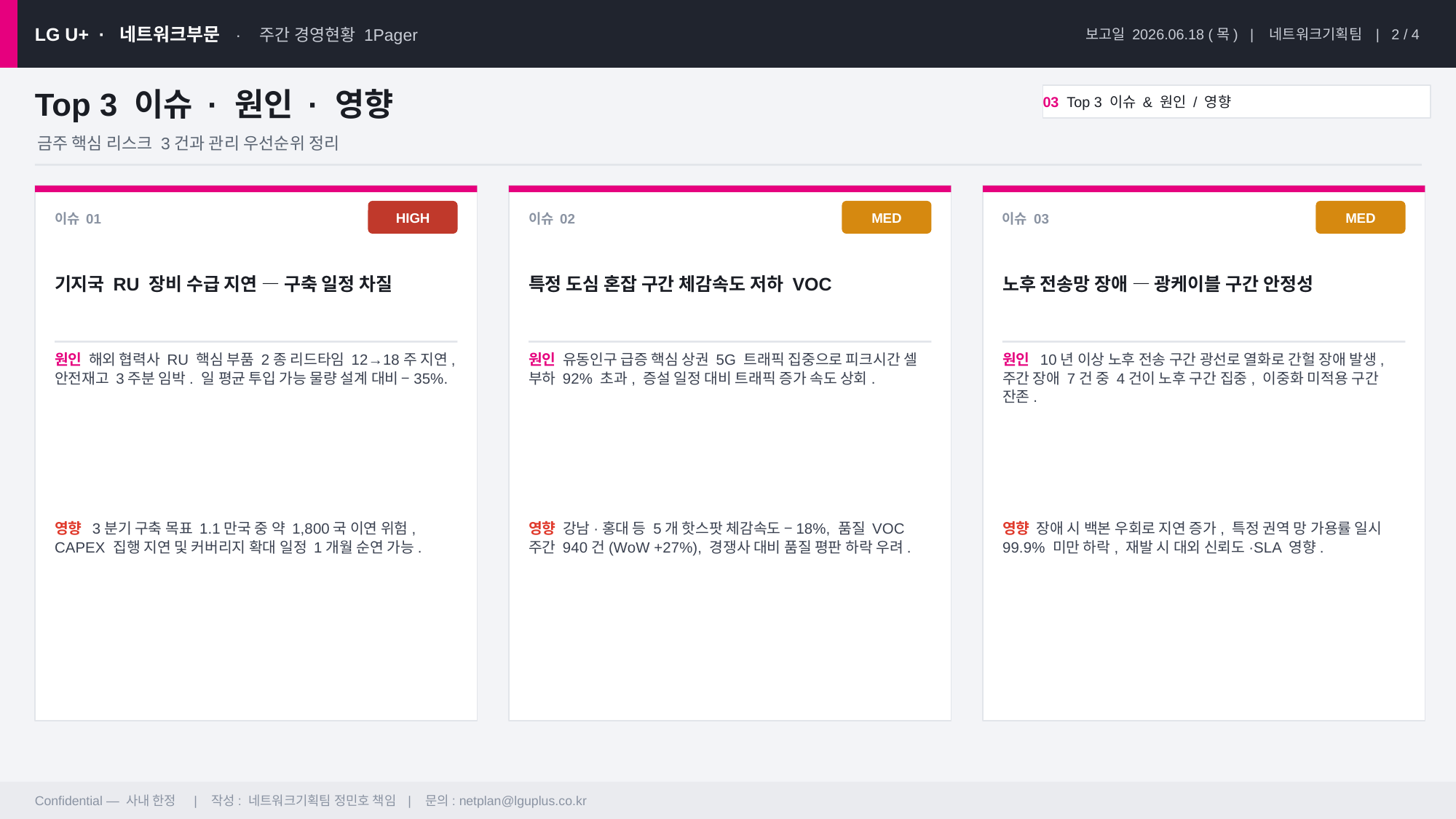

LG U+  ·  네트워크부문   ·   주간 경영현황 1Pager
보고일 2026.06.18 (목)   |   네트워크기획팀   |   2 / 4
Top 3 이슈 · 원인 · 영향
03  Top 3 이슈 & 원인 / 영향
금주 핵심 리스크 3건과 관리 우선순위 정리

HIGH

MED

MED
이슈 01
이슈 02
이슈 03
기지국 RU 장비 수급 지연 — 구축 일정 차질
특정 도심 혼잡 구간 체감속도 저하 VOC
노후 전송망 장애 — 광케이블 구간 안정성

원인  해외 협력사 RU 핵심 부품 2종 리드타임 12→18주 지연, 안전재고 3주분 임박. 일 평균 투입 가능 물량 설계 대비 −35%.
원인  유동인구 급증 핵심 상권 5G 트래픽 집중으로 피크시간 셀 부하 92% 초과, 증설 일정 대비 트래픽 증가 속도 상회.
원인  10년 이상 노후 전송 구간 광선로 열화로 간헐 장애 발생, 주간 장애 7건 중 4건이 노후 구간 집중, 이중화 미적용 구간 잔존.
영향  3분기 구축 목표 1.1만국 중 약 1,800국 이연 위험, CAPEX 집행 지연 및 커버리지 확대 일정 1개월 순연 가능.
영향  강남·홍대 등 5개 핫스팟 체감속도 −18%, 품질 VOC 주간 940건(WoW +27%), 경쟁사 대비 품질 평판 하락 우려.
영향  장애 시 백본 우회로 지연 증가, 특정 권역 망 가용률 일시 99.9% 미만 하락, 재발 시 대외 신뢰도·SLA 영향.

Confidential — 사내 한정     |   작성: 네트워크기획팀 정민호 책임   |   문의: netplan@lguplus.co.kr